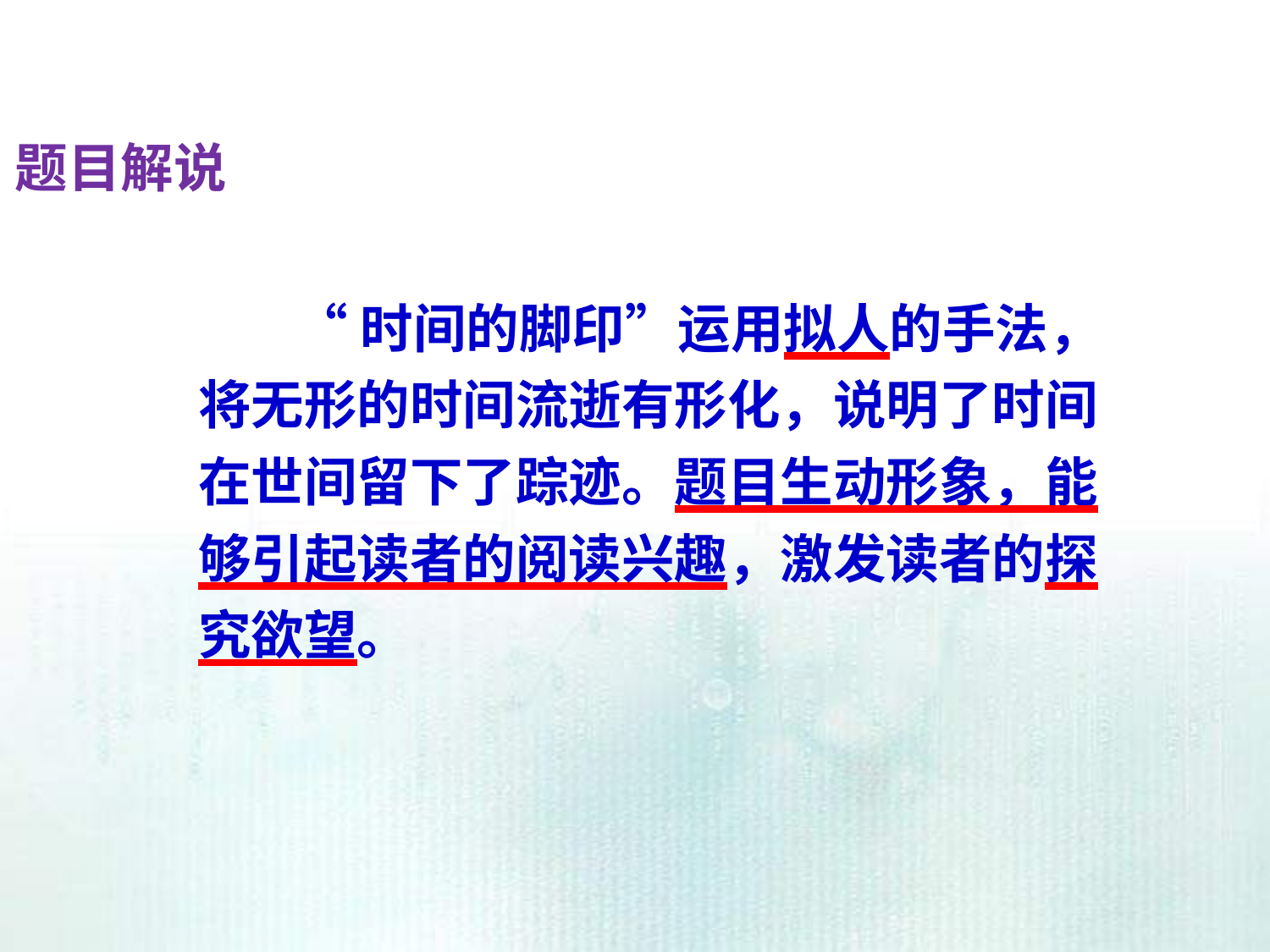

题目解说
        “时间的脚印”运用拟人的手法，将无形的时间流逝有形化，说明了时间在世间留下了踪迹。题目生动形象，能够引起读者的阅读兴趣，激发读者的探究欲望。